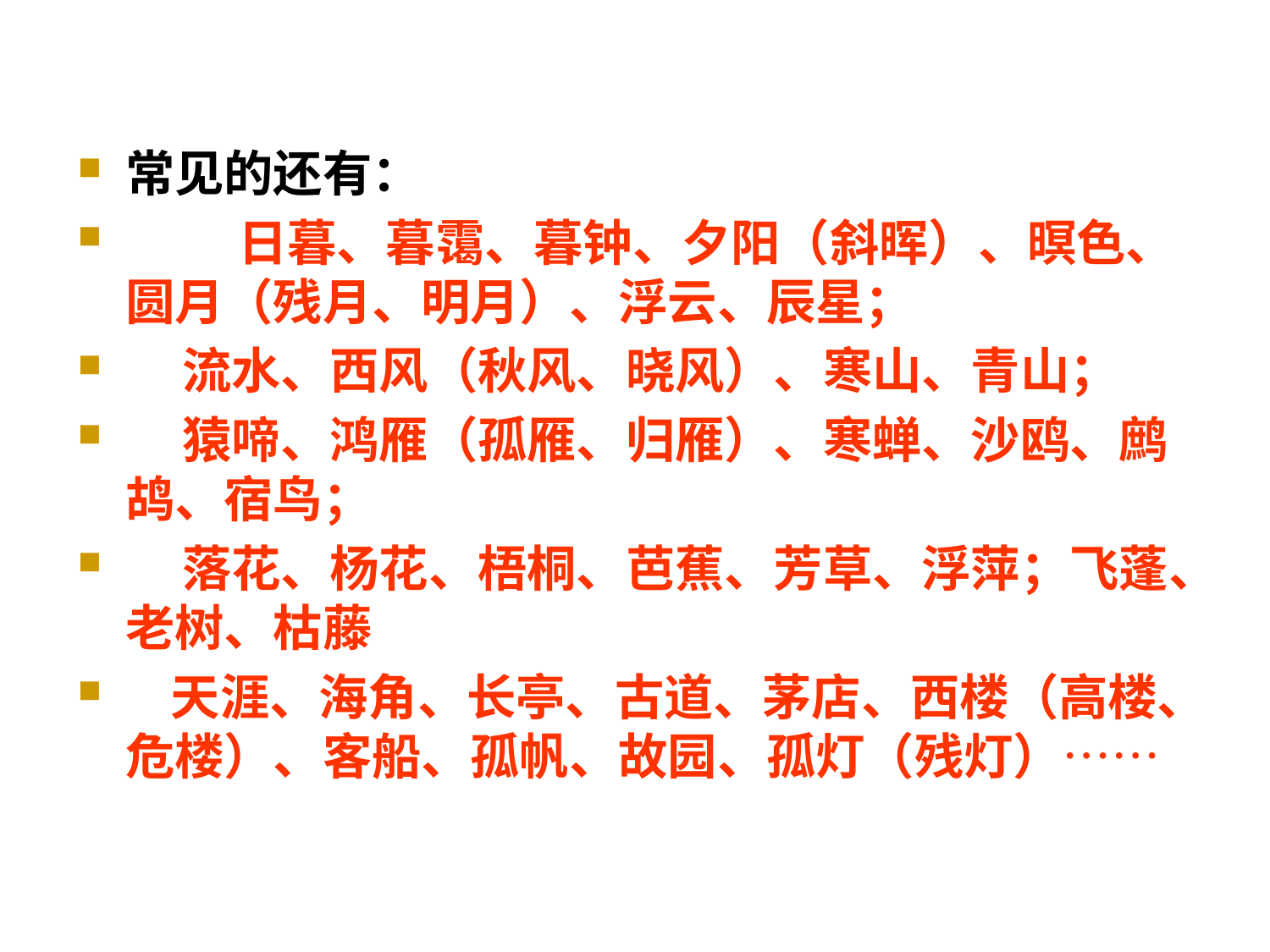

常见的还有：
         日暮、暮霭、暮钟、夕阳（斜晖）、暝色、圆月（残月、明月）、浮云、辰星；
    流水、西风（秋风、晓风）、寒山、青山；
    猿啼、鸿雁（孤雁、归雁）、寒蝉、沙鸥、鹧鸪、宿鸟；
    落花、杨花、梧桐、芭蕉、芳草、浮萍；飞蓬、老树、枯藤
   天涯、海角、长亭、古道、茅店、西楼（高楼、危楼）、客船、孤帆、故园、孤灯（残灯）……